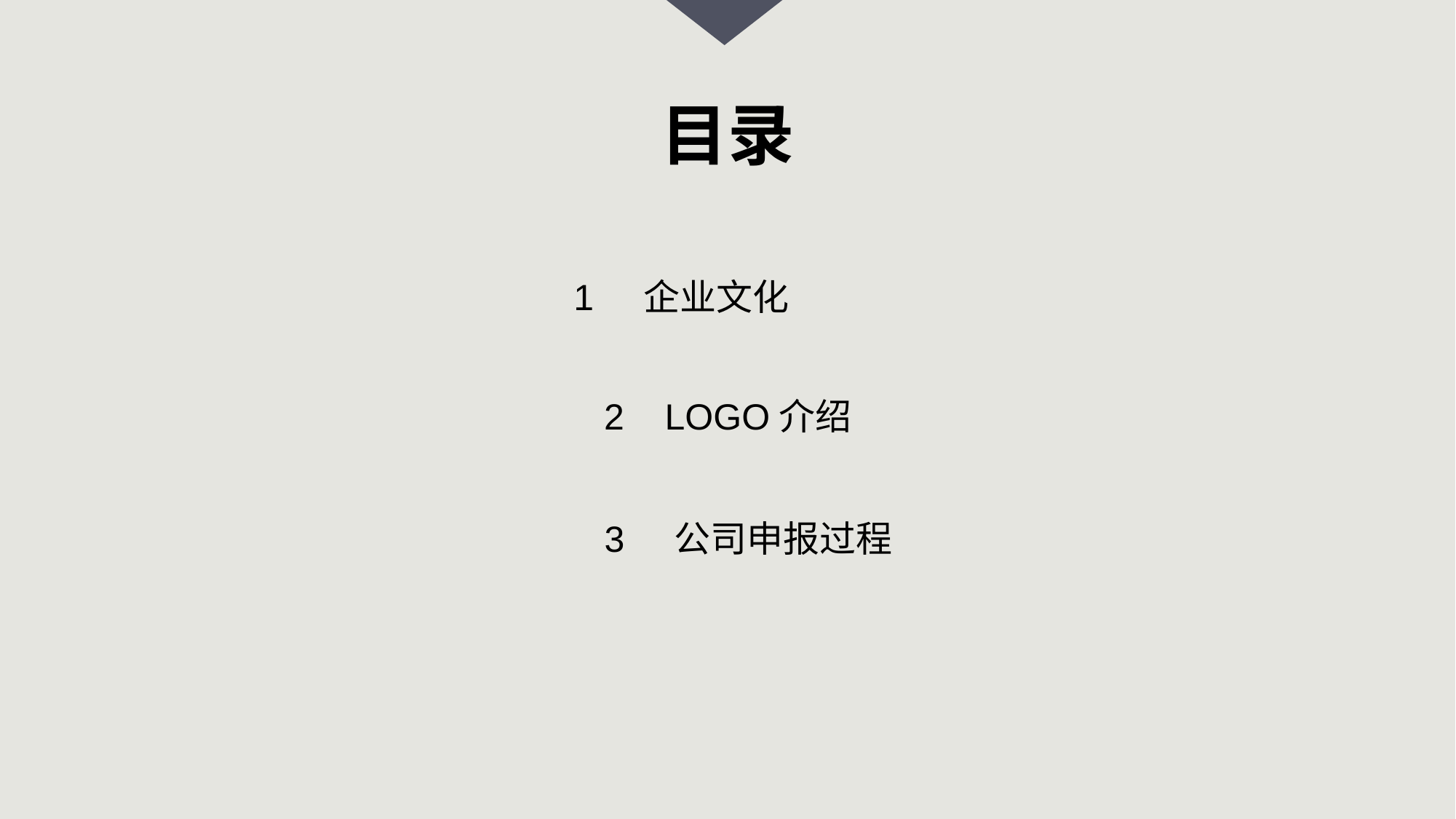

目录
                                                                          1    企业文化

2    LOGO介绍
    3    公司申报过程